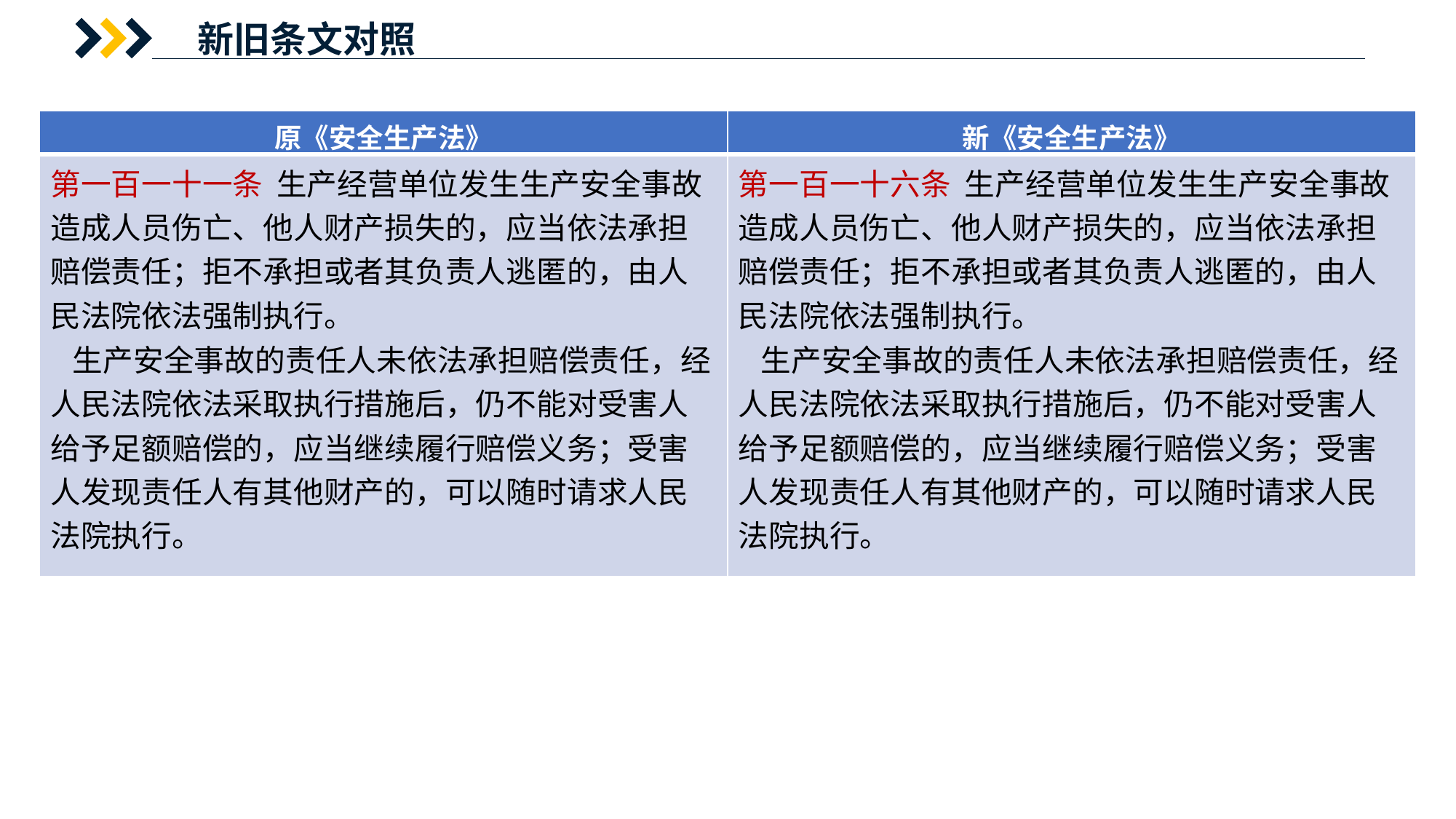

新旧条文对照

| 原《安全生产法》 | 新《安全生产法》 |
| --- | --- |
| 第一百一十一条 生产经营单位发生生产安全事故造成人员伤亡、他人财产损失的，应当依法承担赔偿责任；拒不承担或者其负责人逃匿的，由人民法院依法强制执行。 生产安全事故的责任人未依法承担赔偿责任，经人民法院依法采取执行措施后，仍不能对受害人给予足额赔偿的，应当继续履行赔偿义务；受害人发现责任人有其他财产的，可以随时请求人民法院执行。 | 第一百一十六条 生产经营单位发生生产安全事故造成人员伤亡、他人财产损失的，应当依法承担赔偿责任；拒不承担或者其负责人逃匿的，由人民法院依法强制执行。 生产安全事故的责任人未依法承担赔偿责任，经人民法院依法采取执行措施后，仍不能对受害人给予足额赔偿的，应当继续履行赔偿义务；受害人发现责任人有其他财产的，可以随时请求人民法院执行。 |